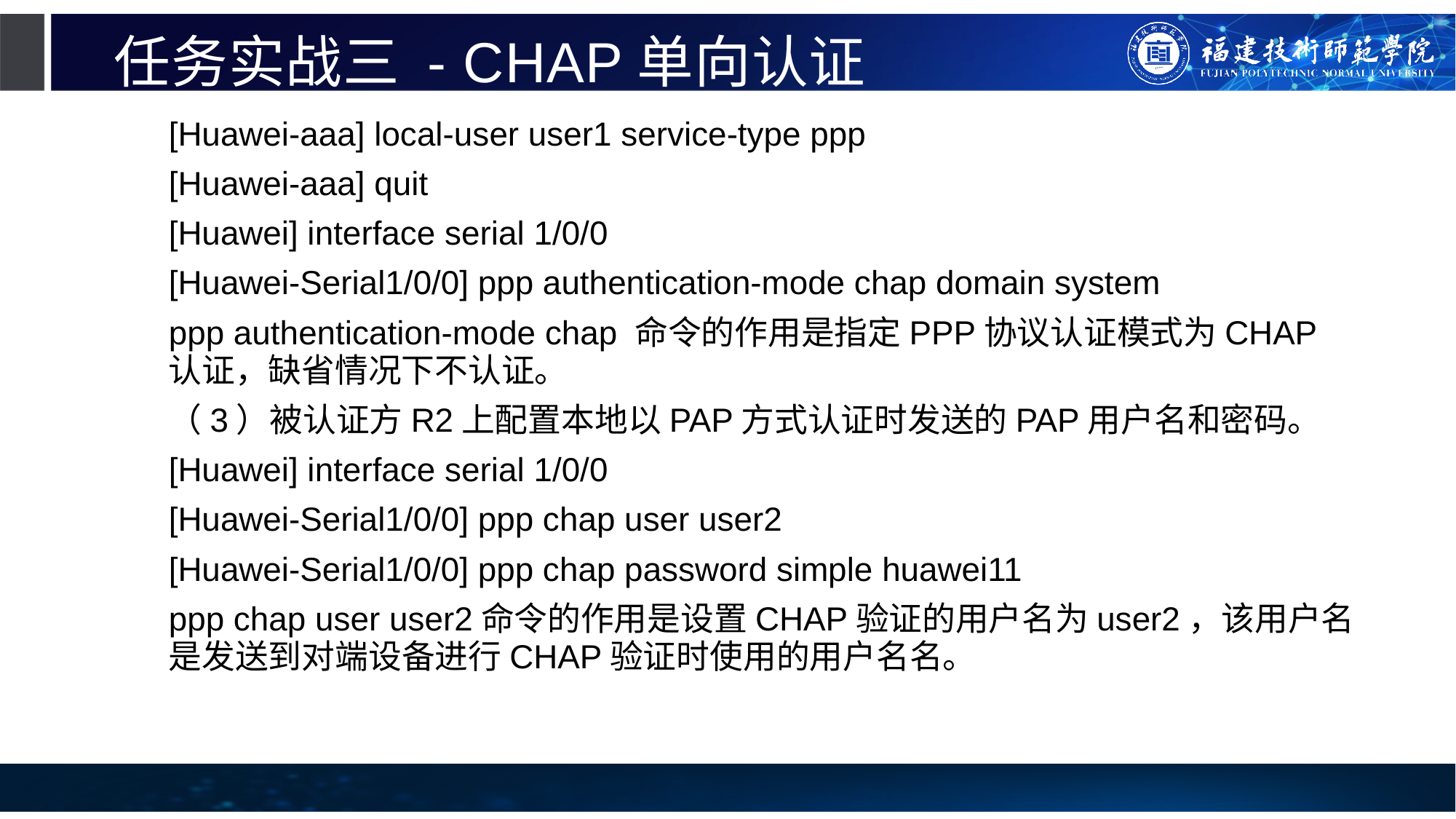

# 任务实战三 - CHAP单向认证
[Huawei-aaa] local-user user1 service-type ppp
[Huawei-aaa] quit
[Huawei] interface serial 1/0/0
[Huawei-Serial1/0/0] ppp authentication-mode chap domain system
ppp authentication-mode chap 命令的作用是指定PPP协议认证模式为CHAP认证，缺省情况下不认证。
（3）被认证方R2上配置本地以PAP方式认证时发送的PAP用户名和密码。
[Huawei] interface serial 1/0/0
[Huawei-Serial1/0/0] ppp chap user user2
[Huawei-Serial1/0/0] ppp chap password simple huawei11
ppp chap user user2命令的作用是设置CHAP验证的用户名为user2，该用户名是发送到对端设备进行CHAP验证时使用的用户名名。